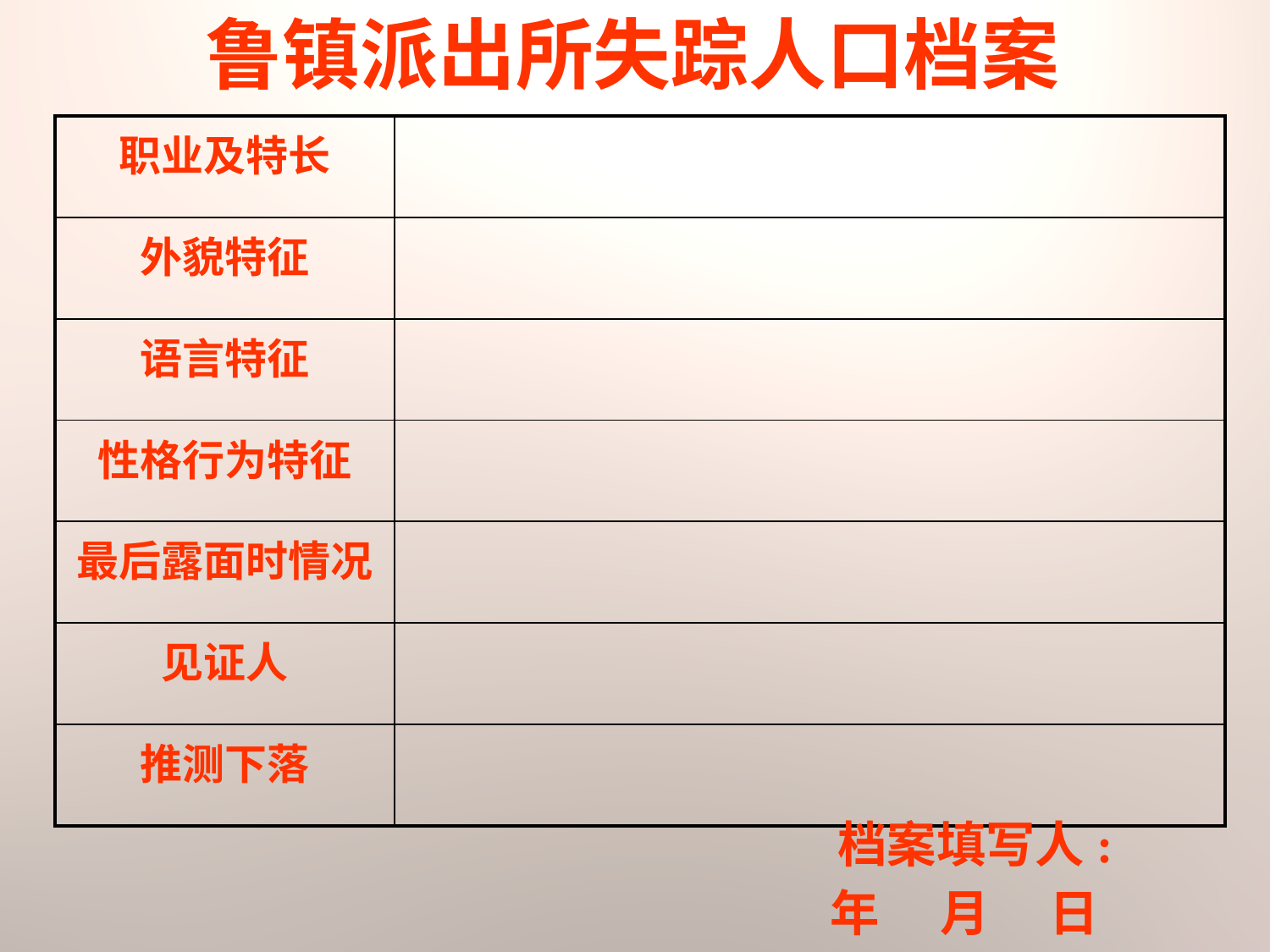

鲁镇派出所失踪人口档案
| 职业及特长 |  |
| --- | --- |
| 外貌特征 |  |
| 语言特征 |  |
| 性格行为特征 |  |
| 最后露面时情况 |  |
| 见证人 |  |
| 推测下落 |  |
 档案填写人:
年 　月 　日